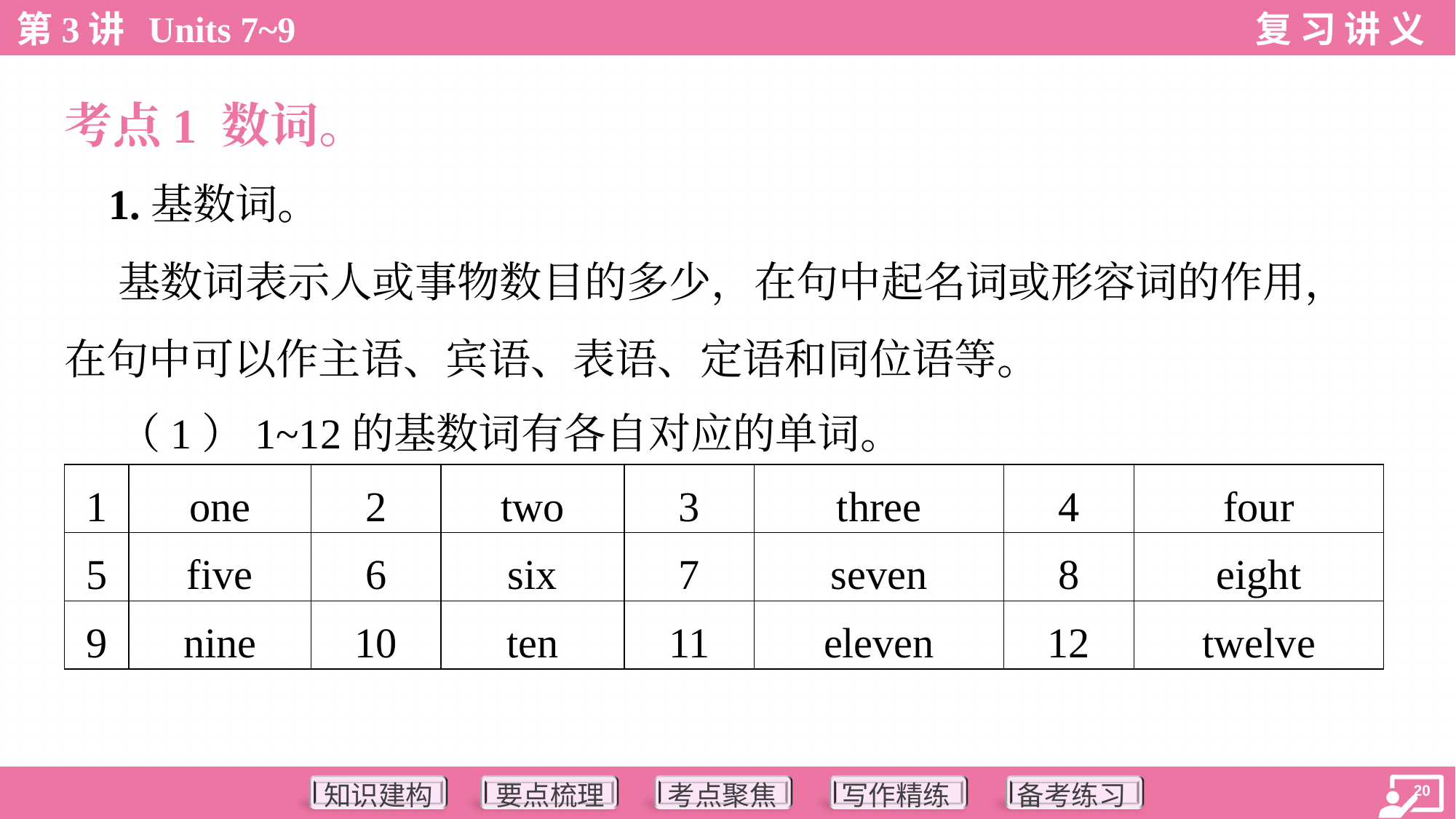

考点1 数词。
    1.基数词。
    基数词表示人或事物数目的多少，在句中起名词或形容词的作用，
在句中可以作主语、宾语、表语、定语和同位语等。
    （1）1~12的基数词有各自对应的单词。
| 1 | one | 2 | two | 3 | three | 4 | four |
| --- | --- | --- | --- | --- | --- | --- | --- |
| 5 | five | 6 | six | 7 | seven | 8 | eight |
| 9 | nine | 10 | ten | 11 | eleven | 12 | twelve |